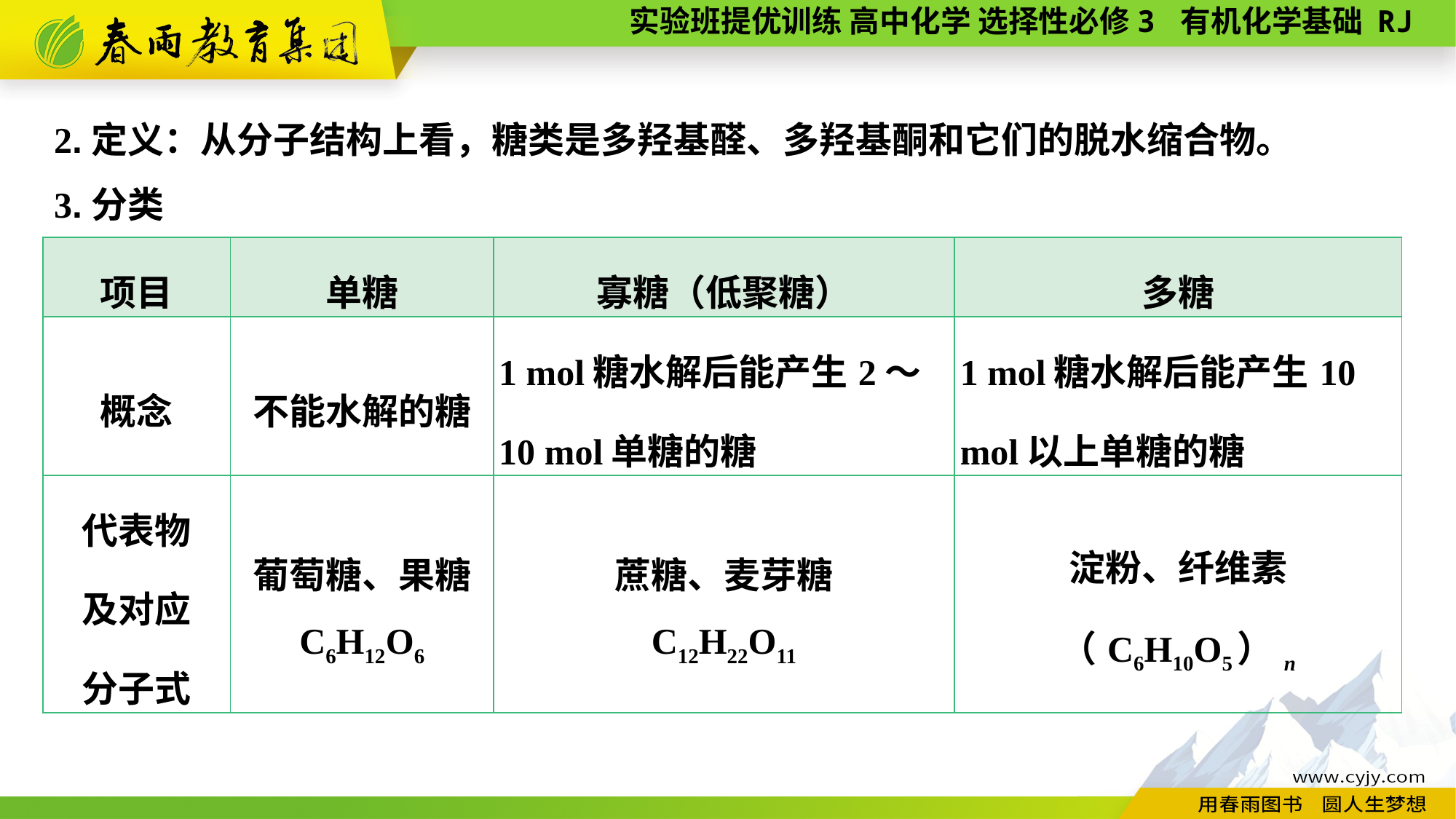

2.定义：从分子结构上看，糖类是多羟基醛、多羟基酮和它们的脱水缩合物。
3.分类
| 项目 | 单糖 | 寡糖（低聚糖） | 多糖 |
| --- | --- | --- | --- |
| 概念 | 不能水解的糖 | 1 mol糖水解后能产生2～10 mol单糖的糖 | 1 mol糖水解后能产生10 mol以上单糖的糖 |
| 代表物 及对应 分子式 | 葡萄糖、果糖 C6H12O6 | 蔗糖、麦芽糖 C12H22O11 | 淀粉、纤维素 （C6H10O5）n |